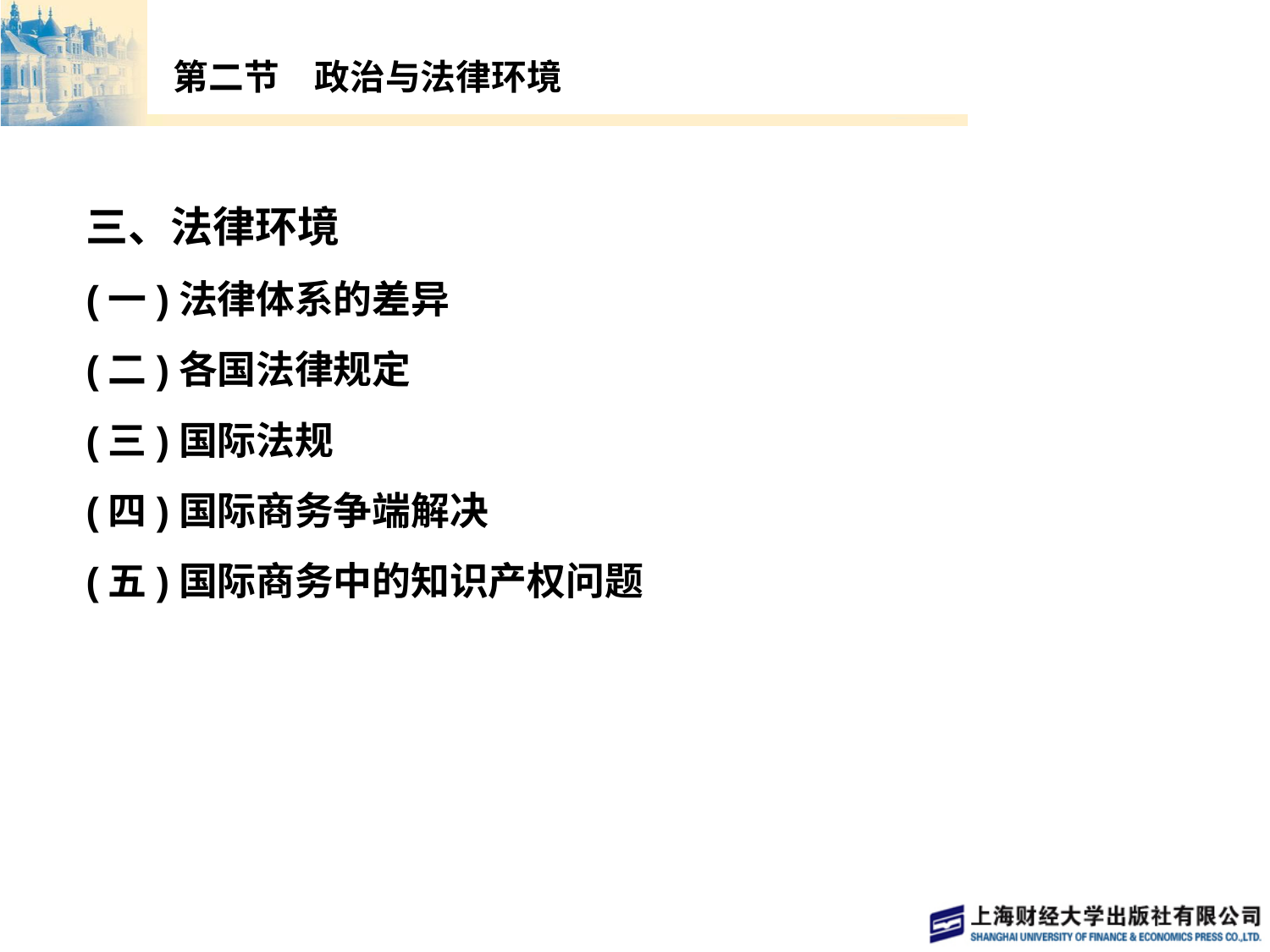

# 第二节　政治与法律环境
三、法律环境
(一)法律体系的差异
(二)各国法律规定
(三)国际法规
(四)国际商务争端解决
(五)国际商务中的知识产权问题